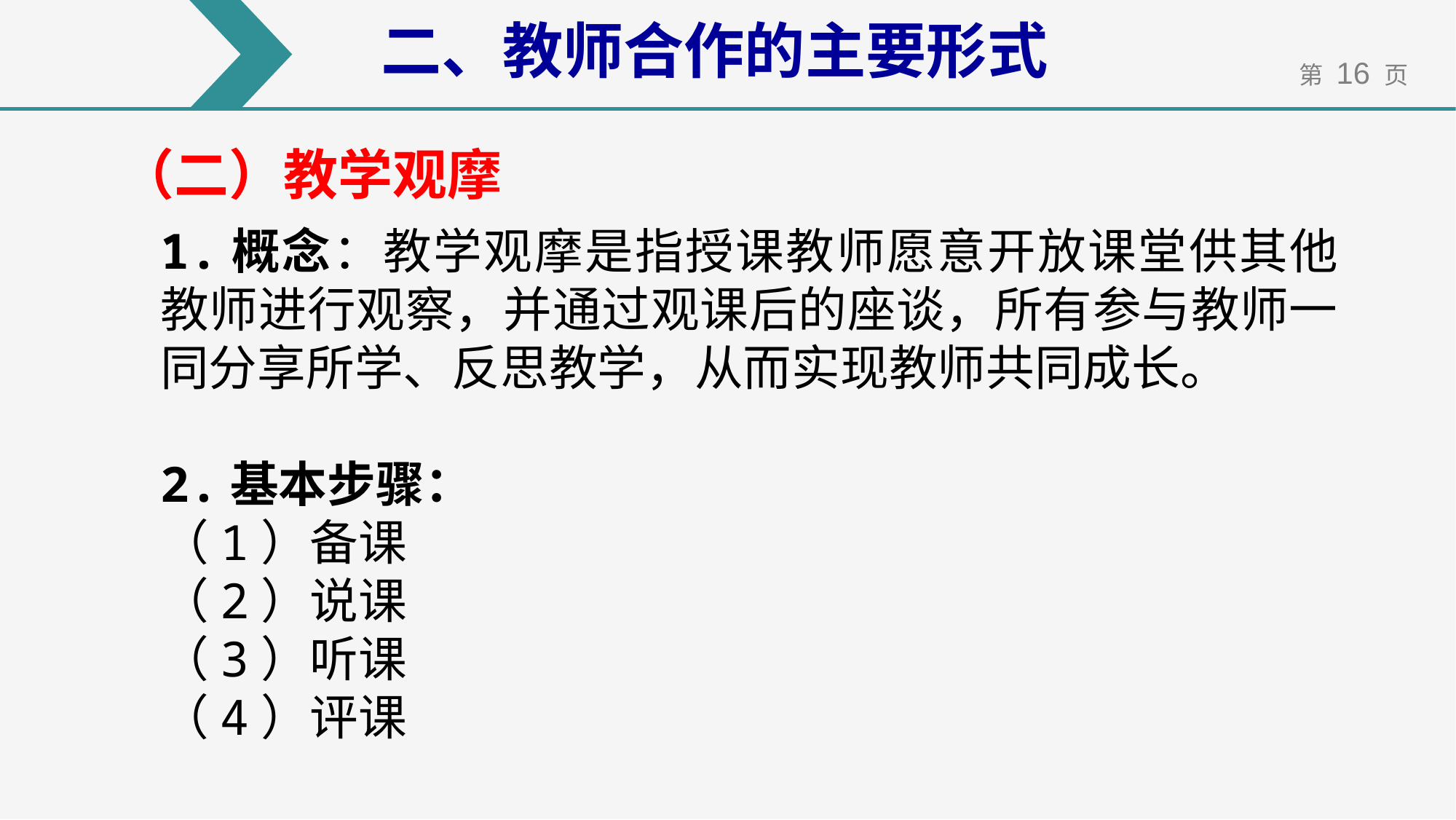

二、教师合作的主要形式
（二）教学观摩
1.概念：教学观摩是指授课教师愿意开放课堂供其他教师进行观察，并通过观课后的座谈，所有参与教师一同分享所学、反思教学，从而实现教师共同成长。

2.基本步骤：
（1）备课
（2）说课
（3）听课
（4）评课